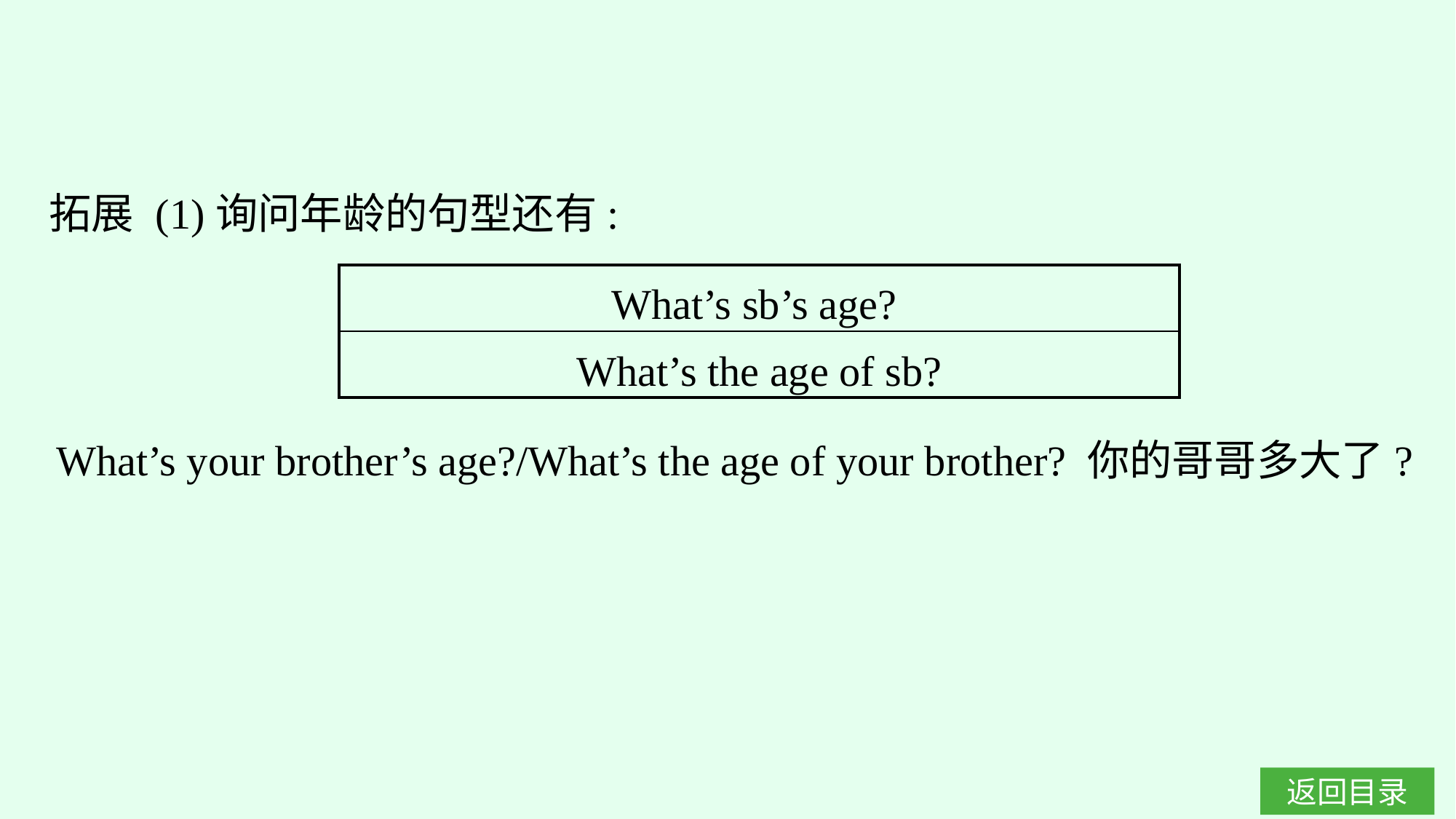

拓展 (1)询问年龄的句型还有:
| What’s sb’s age? |
| --- |
| What’s the age of sb? |
What’s your brother’s age?/What’s the age of your brother? 你的哥哥多大了?